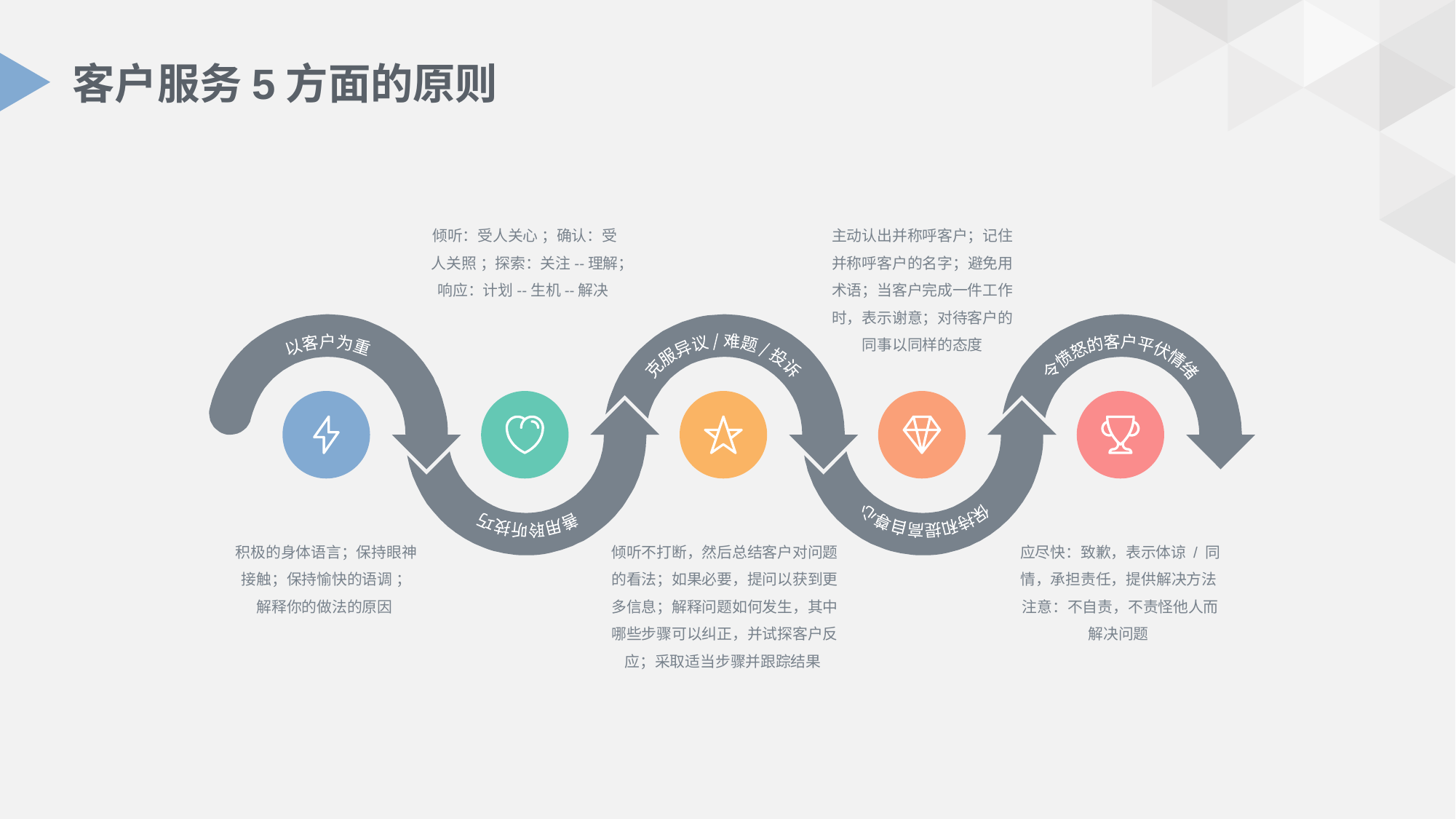

# 客户服务5方面的原则
倾听：受人关心 ；确认：受人关照 ；探索：关注--理解；响应：计划--生机--解决
主动认出并称呼客户；记住并称呼客户的名字；避免用术语；当客户完成一件工作时，表示谢意；对待客户的同事以同样的态度

以客户为重

克服异议 / 难题 / 投诉

令愤怒的客户平伏情绪

善用聆听技巧

保持和提高自尊心
积极的身体语言；保持眼神接触；保持愉快的语调 ；解释你的做法的原因
倾听不打断，然后总结客户对问题的看法；如果必要，提问以获到更多信息；解释问题如何发生，其中哪些步骤可以纠正，并试探客户反应；采取适当步骤并跟踪结果
应尽快：致歉，表示体谅 / 同情，承担责任，提供解决方法
注意：不自责，不责怪他人而解决问题